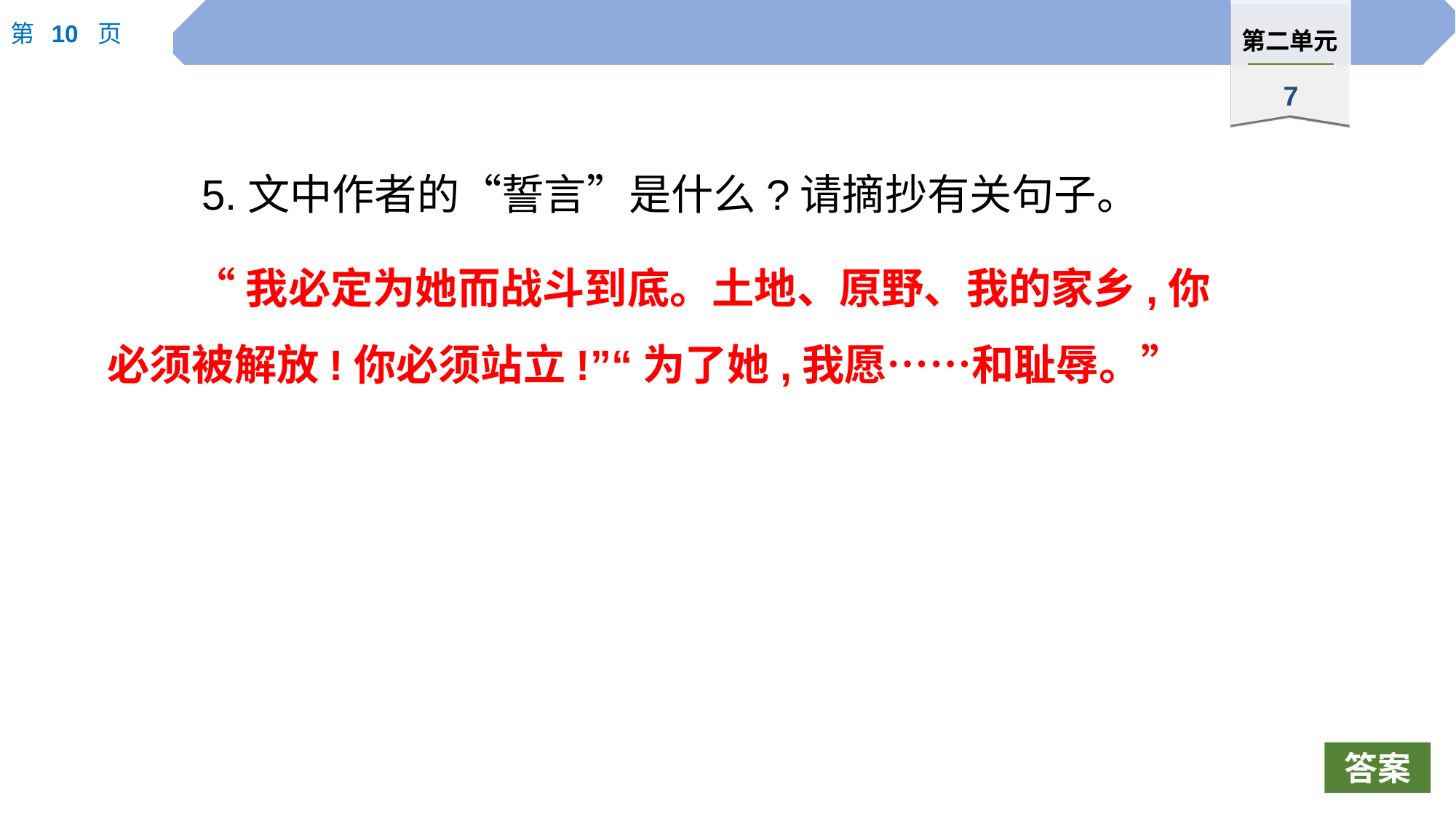

5.文中作者的“誓言”是什么?请摘抄有关句子。
“我必定为她而战斗到底。土地、原野、我的家乡,你必须被解放!你必须站立!”“为了她,我愿……和耻辱。”
答案